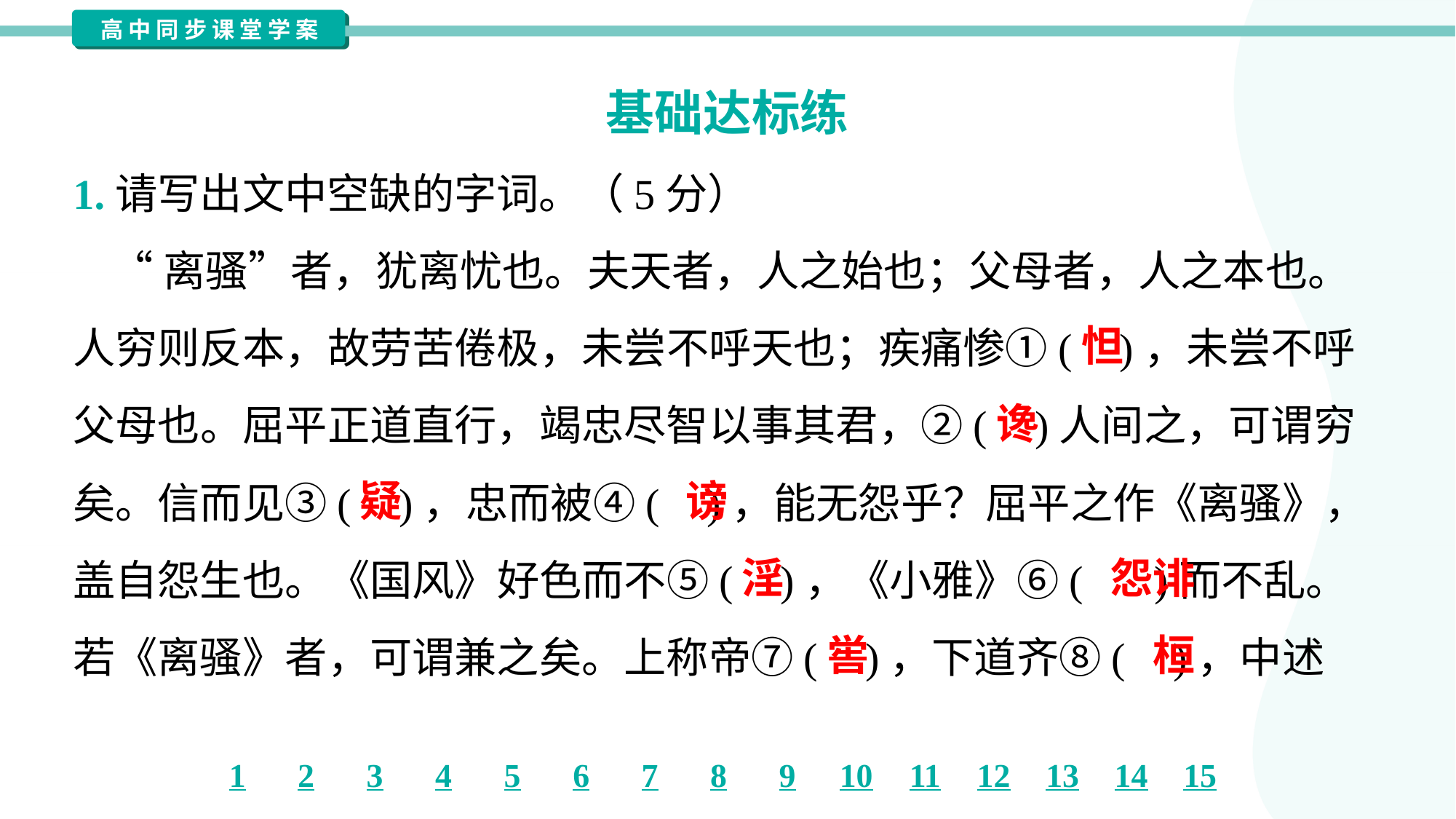

基础达标练
1.请写出文中空缺的字词。（5分）
    “离骚”者，犹离忧也。夫天者，人之始也；父母者，人之本也。
人穷则反本，故劳苦倦极，未尝不呼天也；疾痛惨①(    )，未尝不呼
父母也。屈平正道直行，竭忠尽智以事其君，②(    )人间之，可谓穷
矣。信而见③(    )，忠而被④(    )，能无怨乎？屈平之作《离骚》，
盖自怨生也。《国风》好色而不⑤(    )，《小雅》⑥(      )而不乱。
若《离骚》者，可谓兼之矣。上称帝⑦(    )，下道齐⑧(    )，中述

怛
谗
疑
谤
淫
怨诽
喾
桓